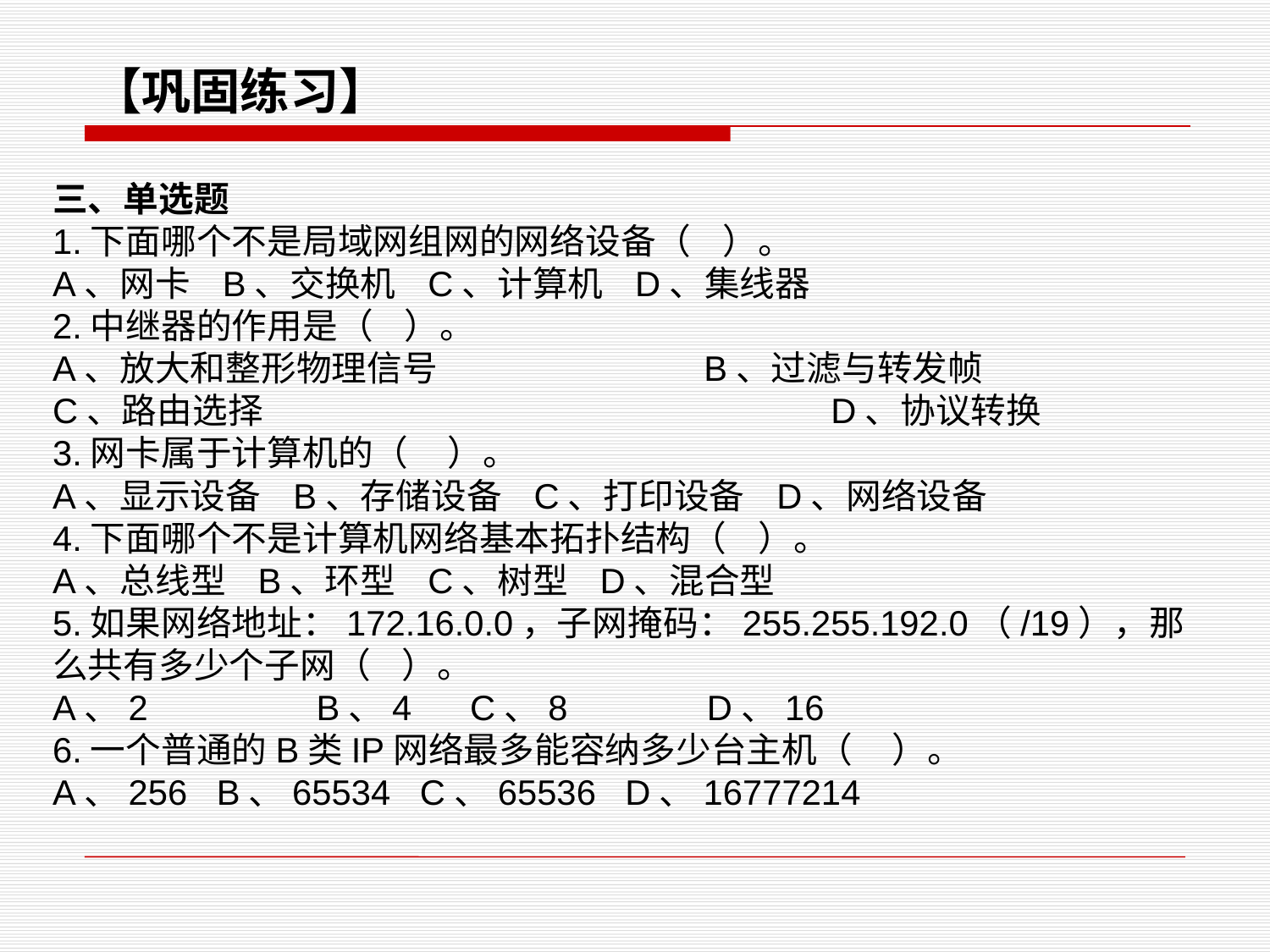

【巩固练习】
三、单选题
1.下面哪个不是局域网组网的网络设备（    ）。
A、网卡   B、交换机   C、计算机   D、集线器
2.中继器的作用是（    ）。
A、放大和整形物理信号		 B、过滤与转发帧
C、路由选择 					 D、协议转换
3.网卡属于计算机的（     ）。
A、显示设备   B、存储设备   C、打印设备   D、网络设备
4.下面哪个不是计算机网络基本拓扑结构（    ）。
A、总线型   B、环型   C、树型   D、混合型
5.如果网络地址：172.16.0.0，子网掩码：255.255.192.0（/19），那么共有多少个子网（    ）。
A、2		 B、4      C、8 	  D、16
6.一个普通的B类IP网络最多能容纳多少台主机（     ）。
A、256   B、65534   C、65536   D、16777214
128